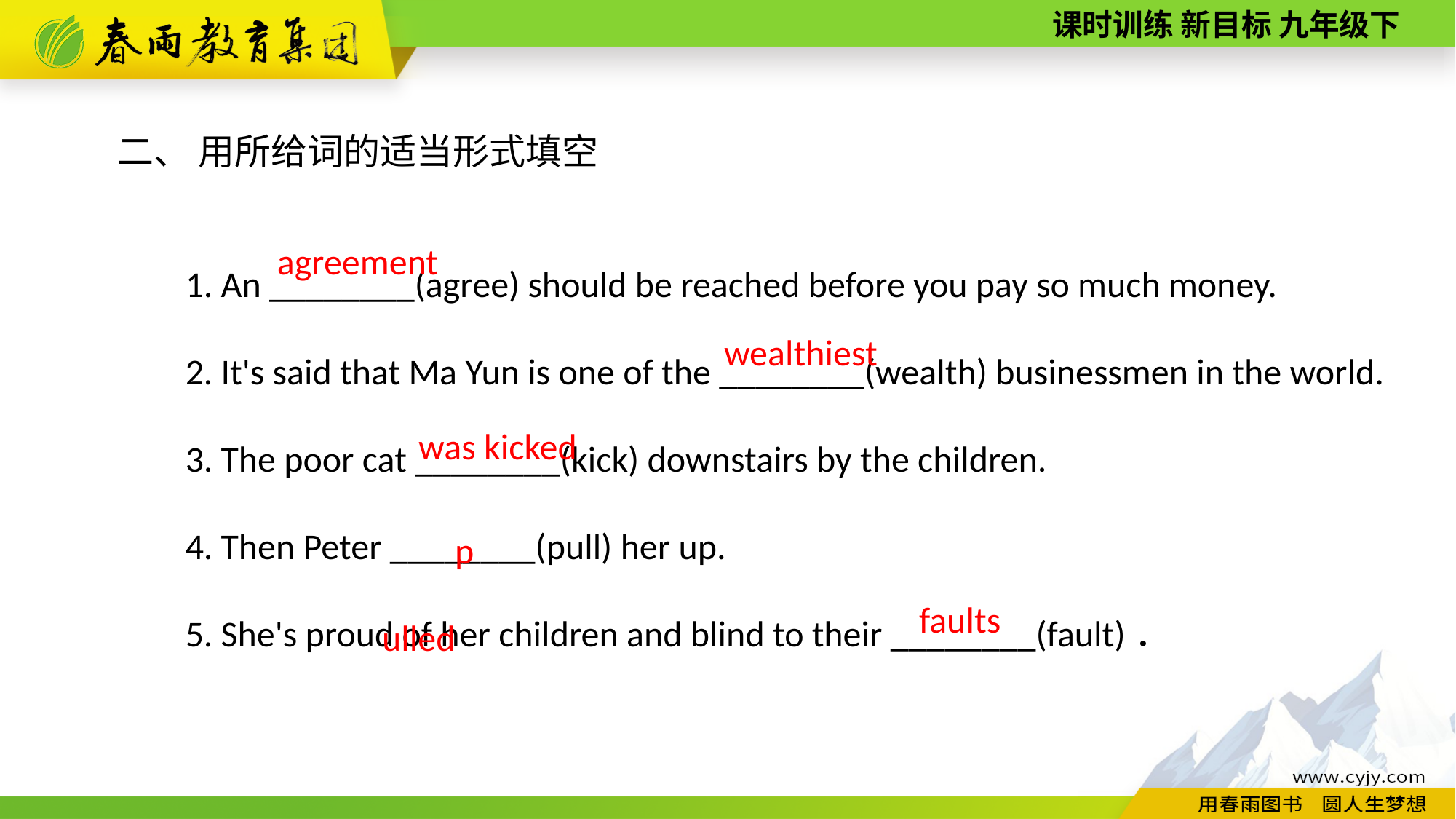

二、 用所给词的适当形式填空
1. An ________(agree) should be reached before you pay so much money.
2. It's said that Ma Yun is one of the ________(wealth) businessmen in the world.
3. The poor cat ________(kick) downstairs by the children.
4. Then Peter ________(pull) her up.
5. She's proud of her children and blind to their ________(fault)．
agreement
wealthiest
was kicked
pulled
faults